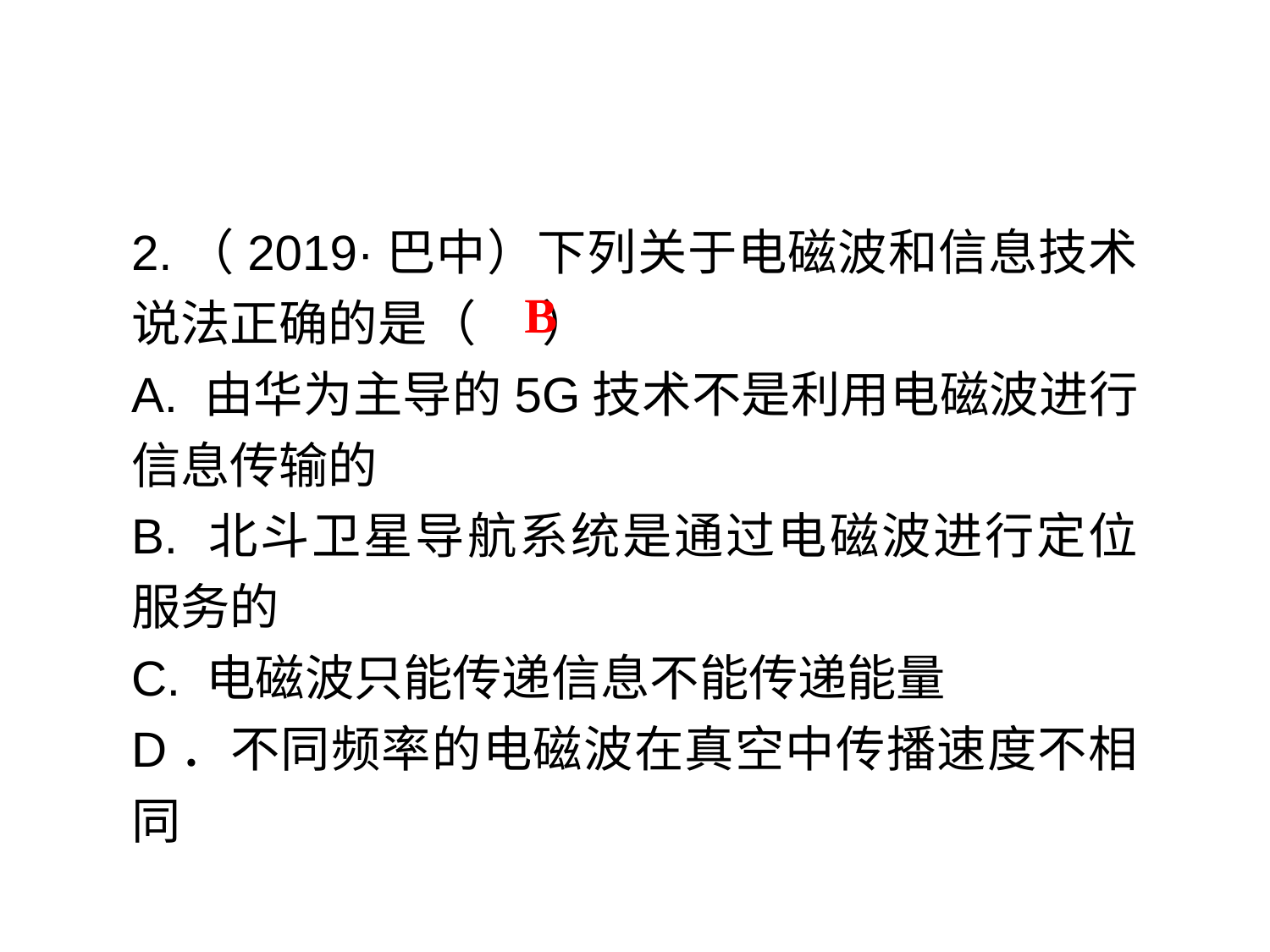

2.（2019·巴中）下列关于电磁波和信息技术说法正确的是（      ）
A. 由华为主导的5G技术不是利用电磁波进行信息传输的
B. 北斗卫星导航系统是通过电磁波进行定位服务的
C. 电磁波只能传递信息不能传递能量
D．不同频率的电磁波在真空中传播速度不相同
B